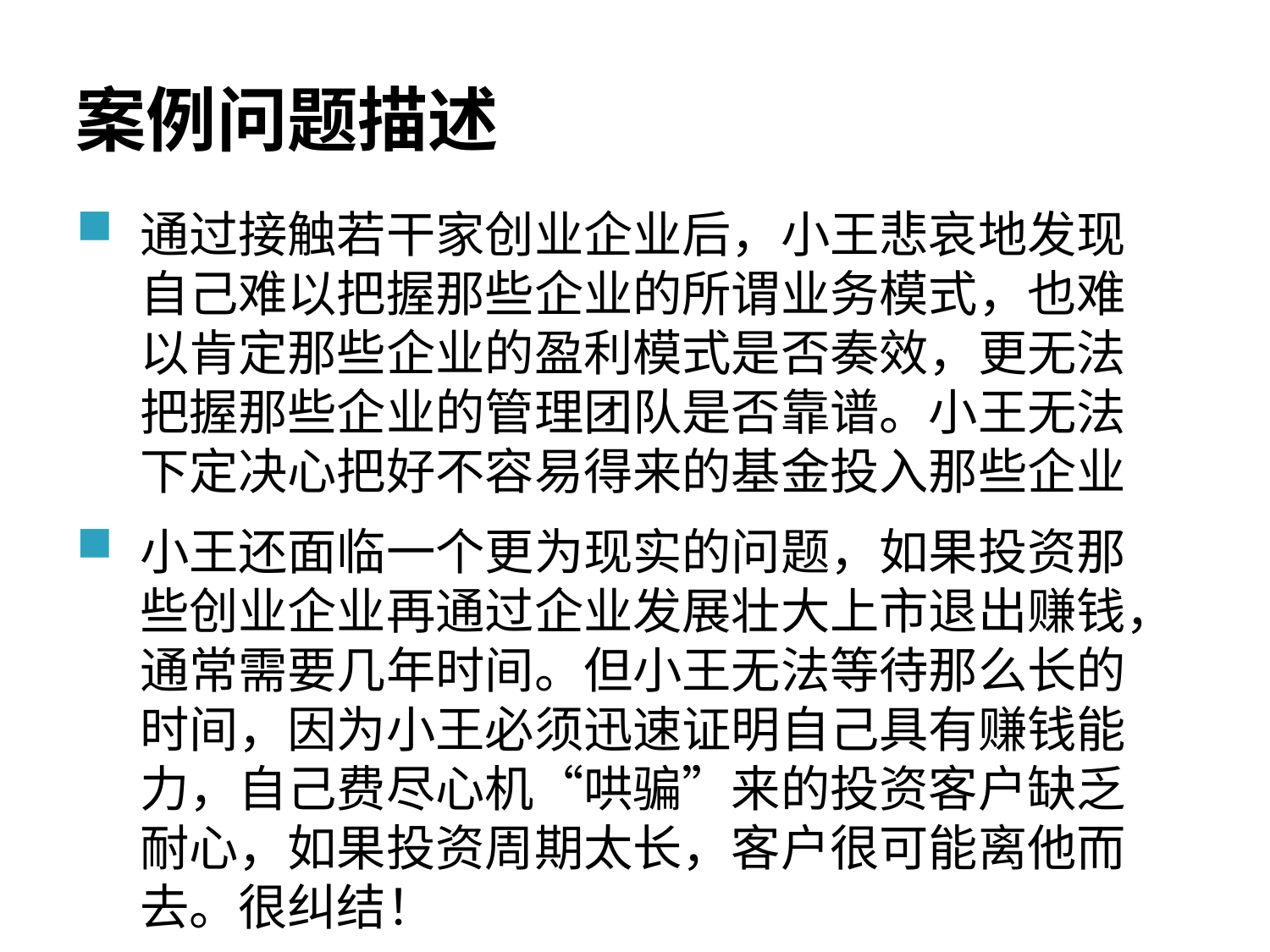

# 案例问题描述
通过接触若干家创业企业后，小王悲哀地发现自己难以把握那些企业的所谓业务模式，也难以肯定那些企业的盈利模式是否奏效，更无法把握那些企业的管理团队是否靠谱。小王无法下定决心把好不容易得来的基金投入那些企业
小王还面临一个更为现实的问题，如果投资那些创业企业再通过企业发展壮大上市退出赚钱，通常需要几年时间。但小王无法等待那么长的时间，因为小王必须迅速证明自己具有赚钱能力，自己费尽心机“哄骗”来的投资客户缺乏耐心，如果投资周期太长，客户很可能离他而去。很纠结！